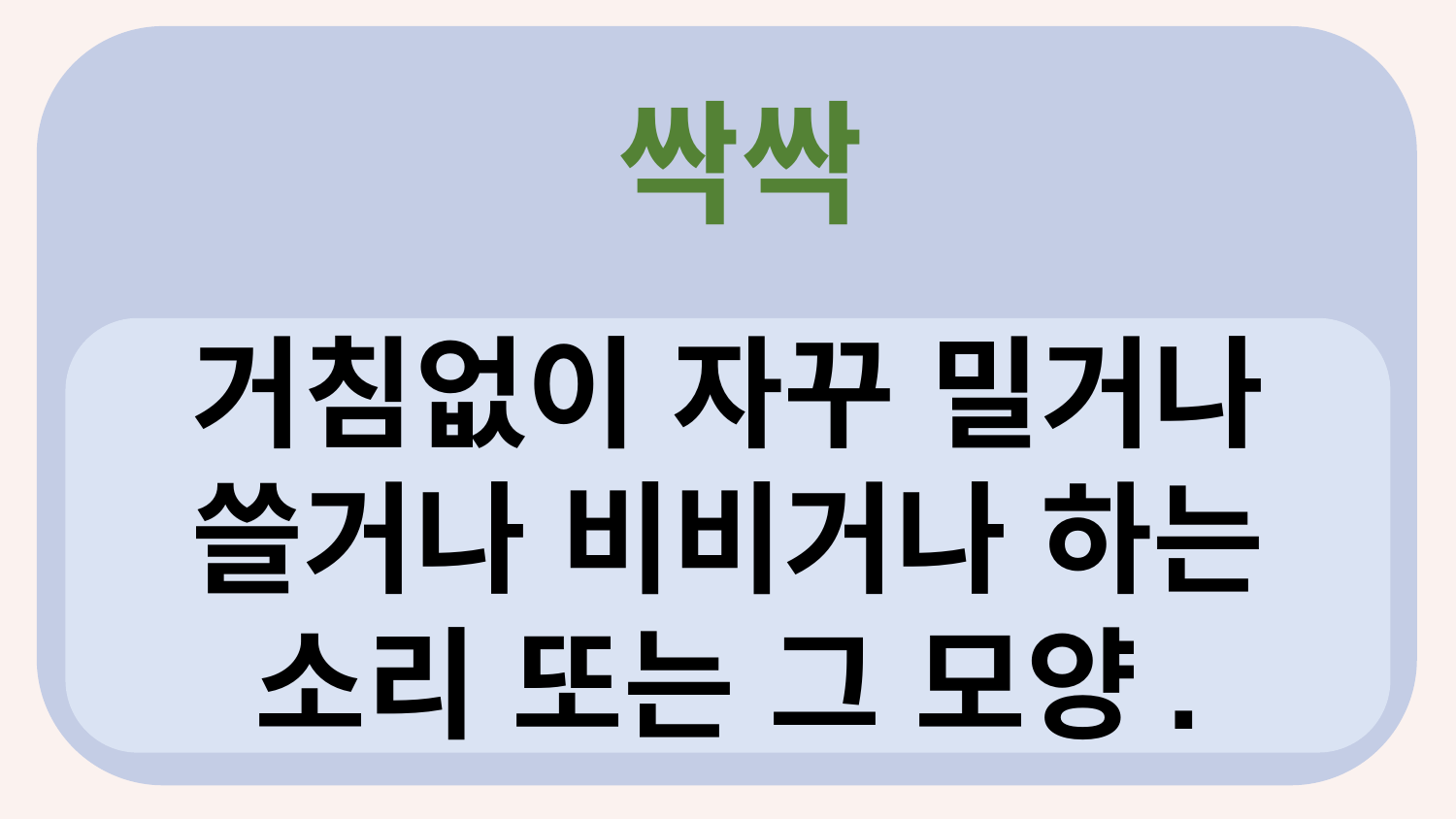

싹싹

?

거침없이 자꾸 밀거나 쓸거나 비비거나 하는 소리 또는 그 모양.